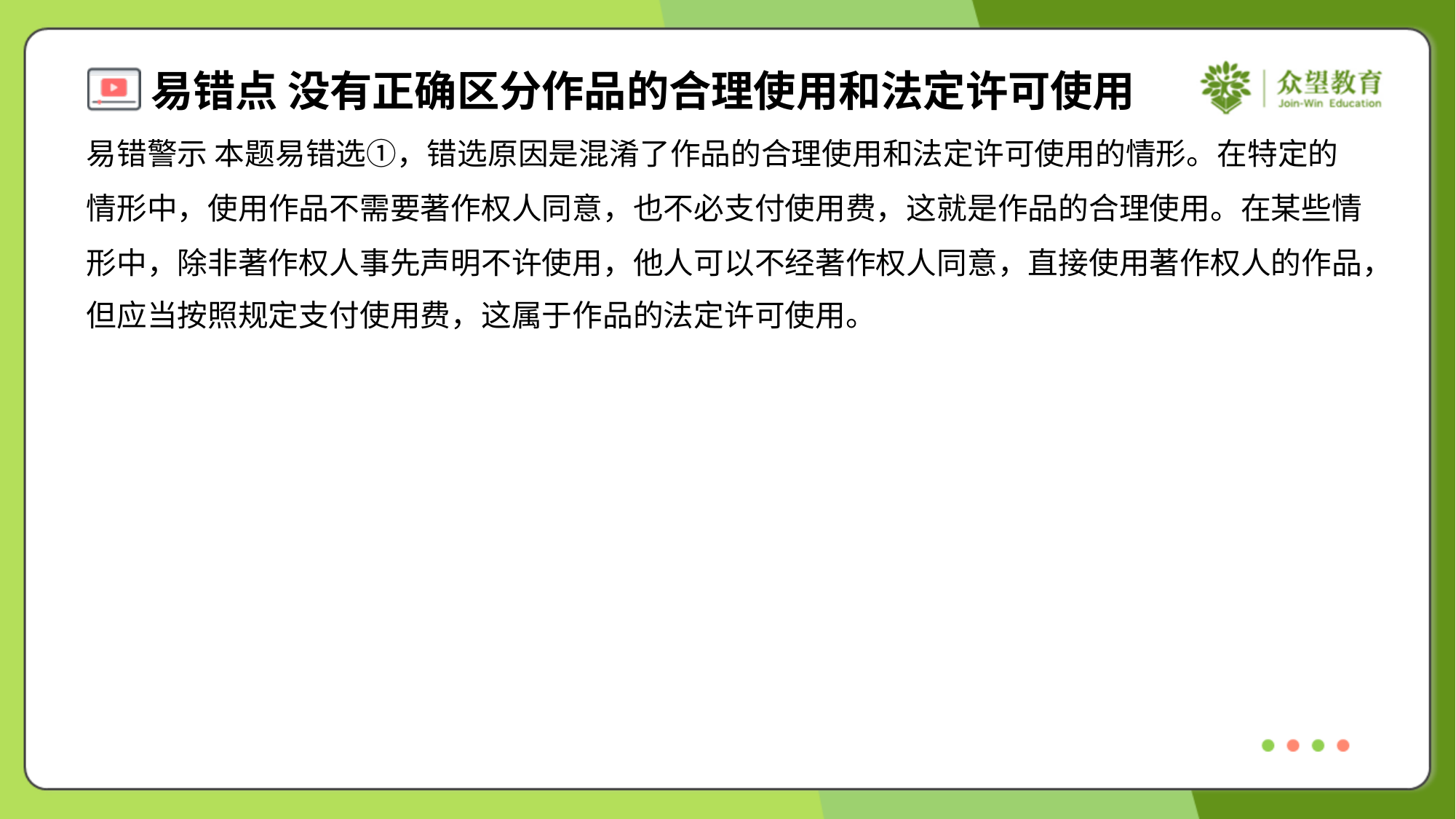

易错警示 本题易错选①，错选原因是混淆了作品的合理使用和法定许可使用的情形。在特定的
情形中，使用作品不需要著作权人同意，也不必支付使用费，这就是作品的合理使用。在某些情
形中，除非著作权人事先声明不许使用，他人可以不经著作权人同意，直接使用著作权人的作品，
但应当按照规定支付使用费，这属于作品的法定许可使用。